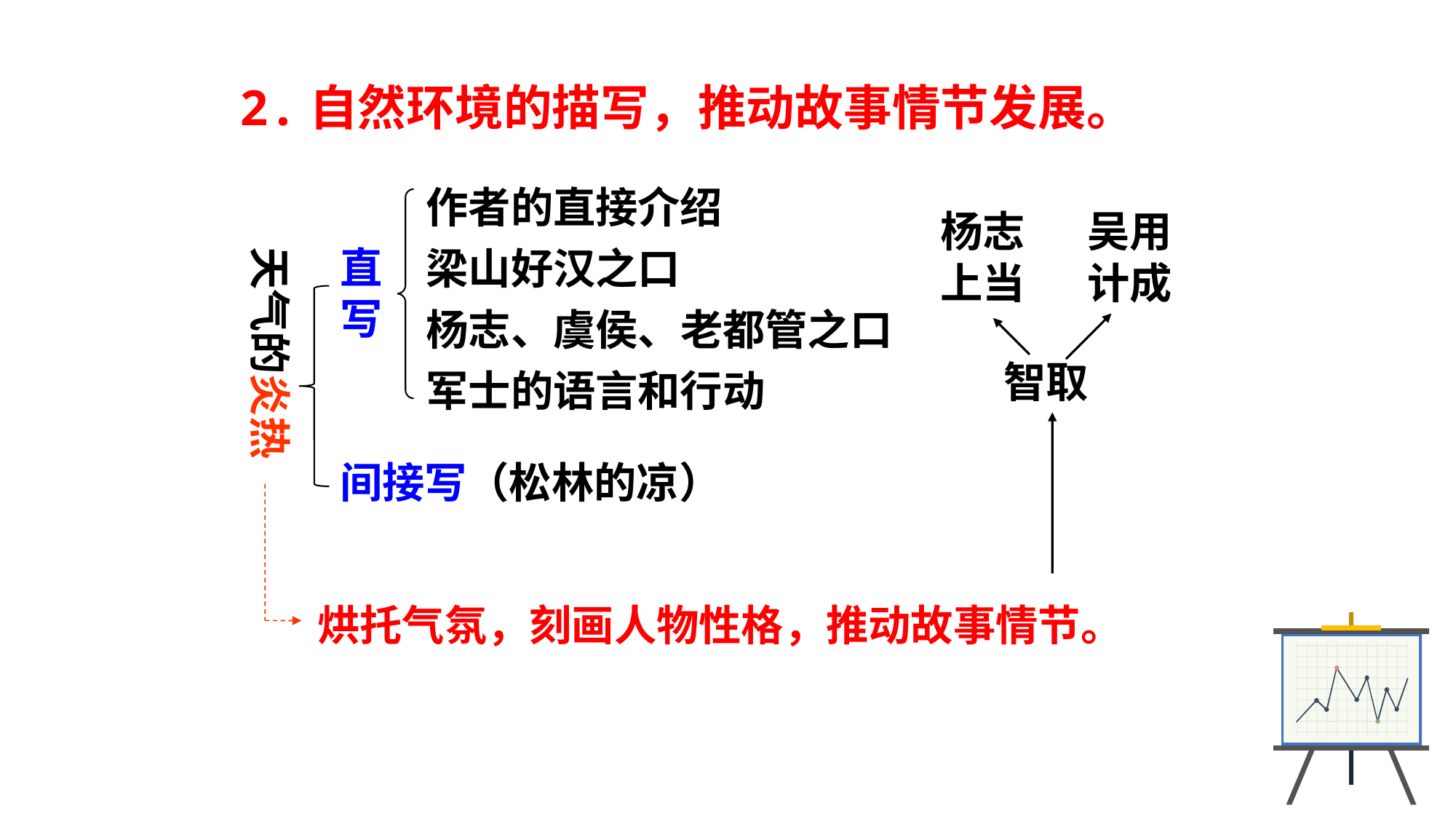

2.自然环境的描写，推动故事情节发展。
作者的直接介绍
梁山好汉之口
杨志、虞侯、老都管之口
军士的语言和行动

杨志上当
吴用计成
天气的炎热
直写

智取

间接写（松林的凉）

烘托气氛，刻画人物性格，推动故事情节。